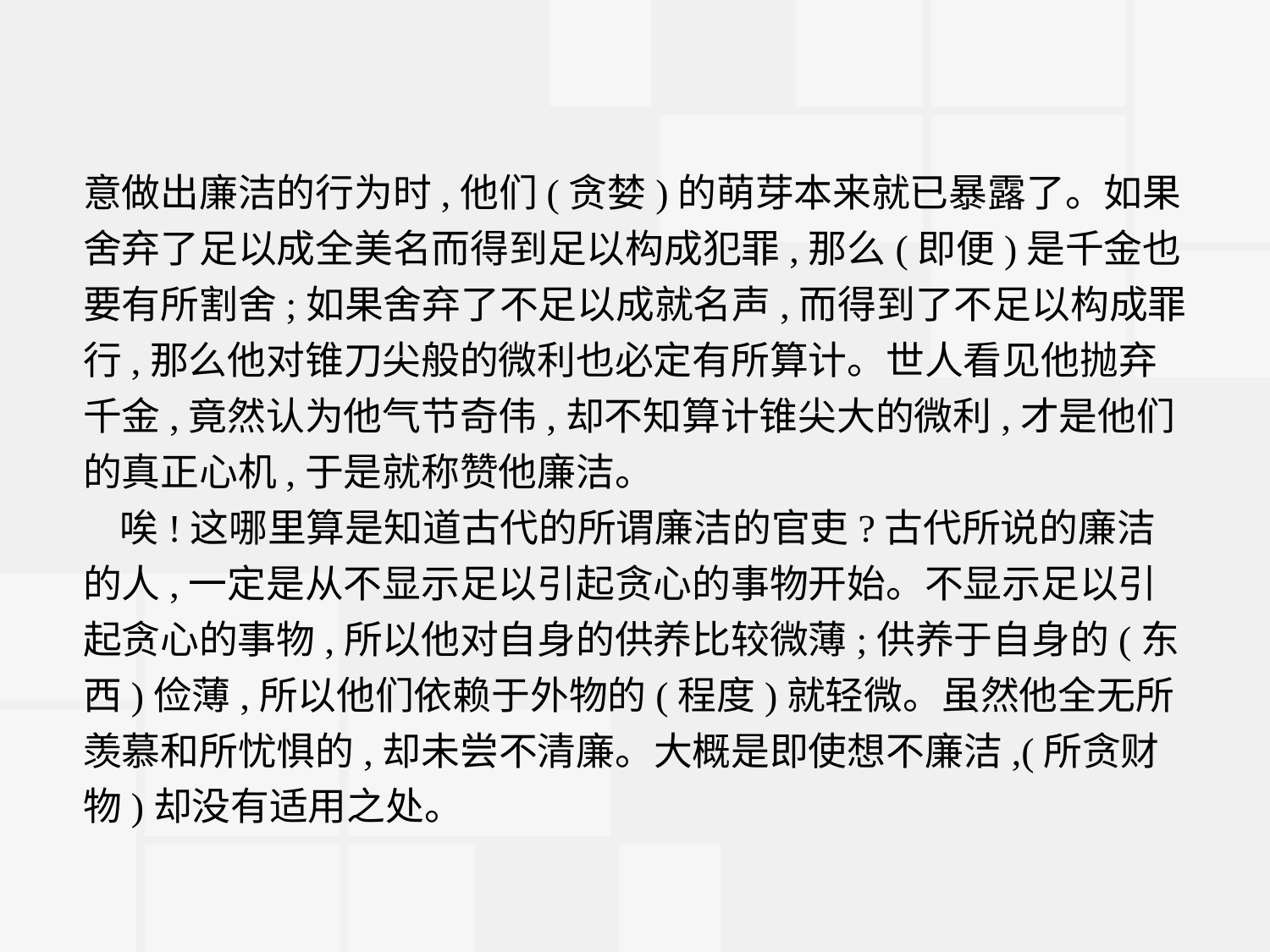

意做出廉洁的行为时,他们(贪婪)的萌芽本来就已暴露了。如果舍弃了足以成全美名而得到足以构成犯罪,那么(即便)是千金也要有所割舍;如果舍弃了不足以成就名声,而得到了不足以构成罪行,那么他对锥刀尖般的微利也必定有所算计。世人看见他抛弃千金,竟然认为他气节奇伟,却不知算计锥尖大的微利,才是他们的真正心机,于是就称赞他廉洁。
唉!这哪里算是知道古代的所谓廉洁的官吏?古代所说的廉洁的人,一定是从不显示足以引起贪心的事物开始。不显示足以引起贪心的事物,所以他对自身的供养比较微薄;供养于自身的(东西)俭薄,所以他们依赖于外物的(程度)就轻微。虽然他全无所羡慕和所忧惧的,却未尝不清廉。大概是即使想不廉洁,(所贪财物)却没有适用之处。